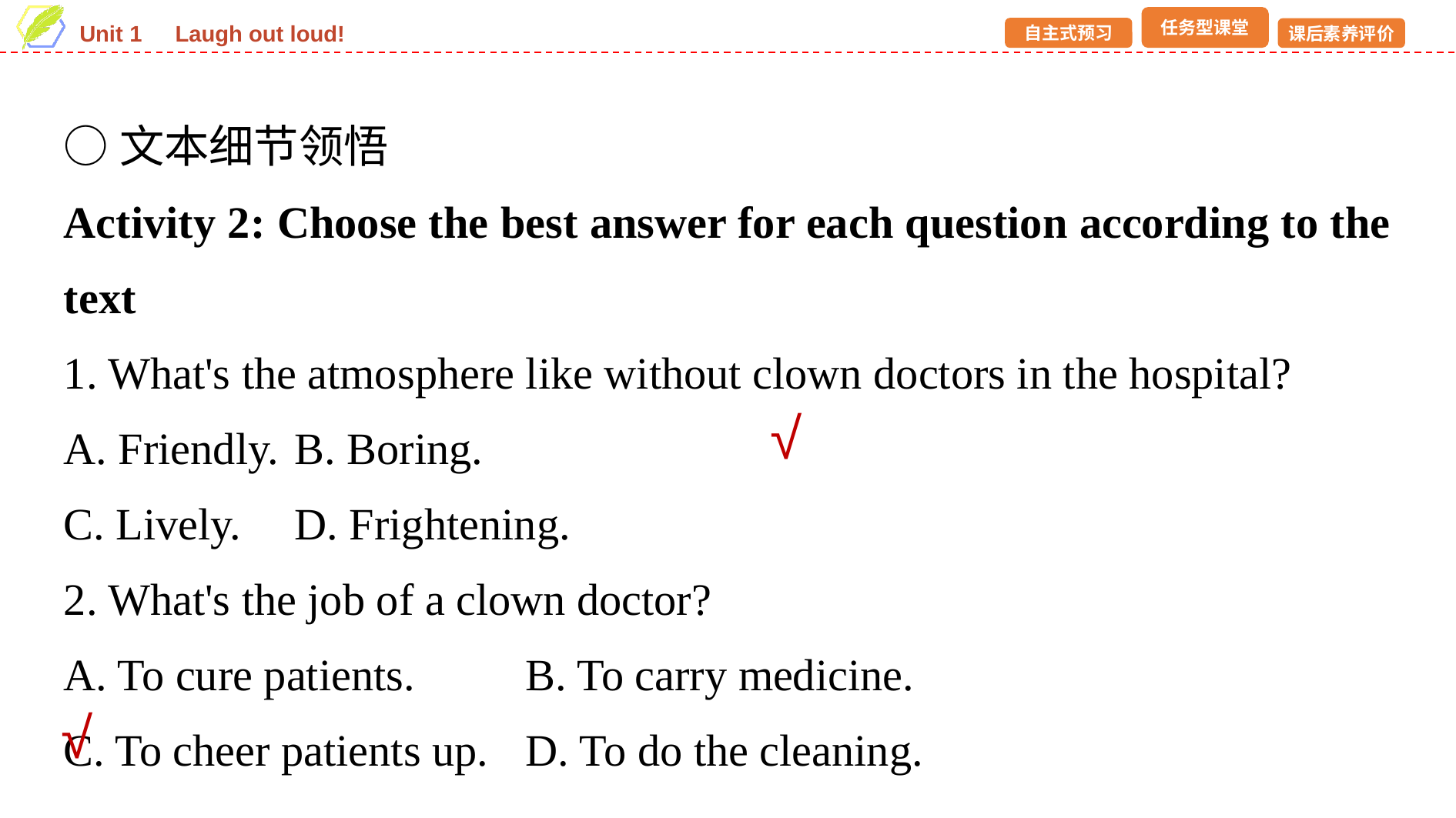

○文本细节领悟
Activity 2: Choose the best answer for each question according to the text
1. What's the atmosphere like without clown doctors in the hospital?
A. Friendly. 	B. Boring.
C. Lively. 	D. Frightening.
2. What's the job of a clown doctor?
A. To cure patients.	B. To carry medicine.
C. To cheer patients up.	D. To do the cleaning.
√
√